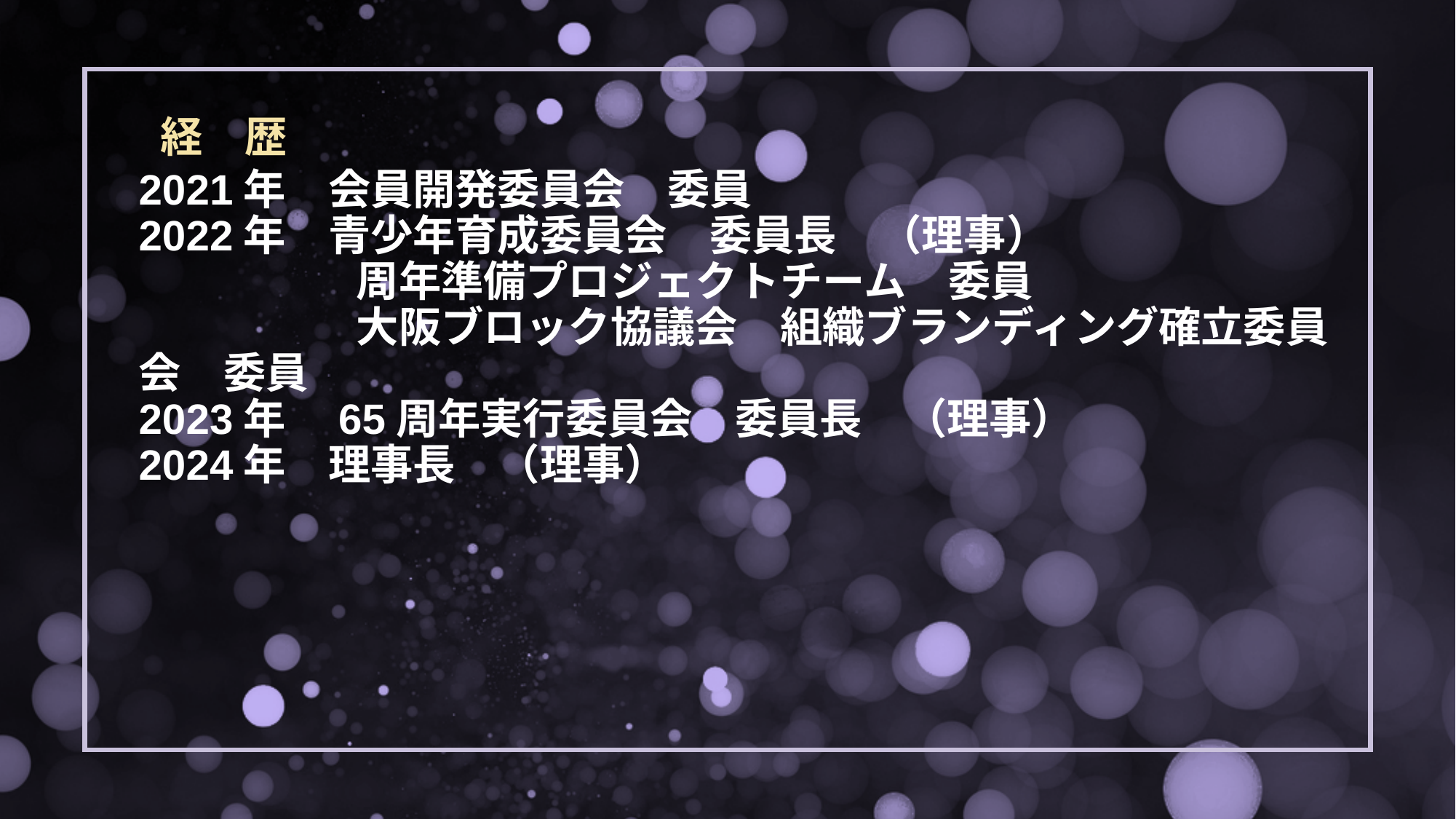

経　歴
# 2021年　会員開発委員会　委員 2022年　青少年育成委員会　委員長　（理事） 　　　　     周年準備プロジェクトチーム　委員 　　　 　    大阪ブロック協議会　組織ブランディング確立委員会　委員 2023年　65周年実行委員会　委員長　（理事） 2024年　理事長　（理事）